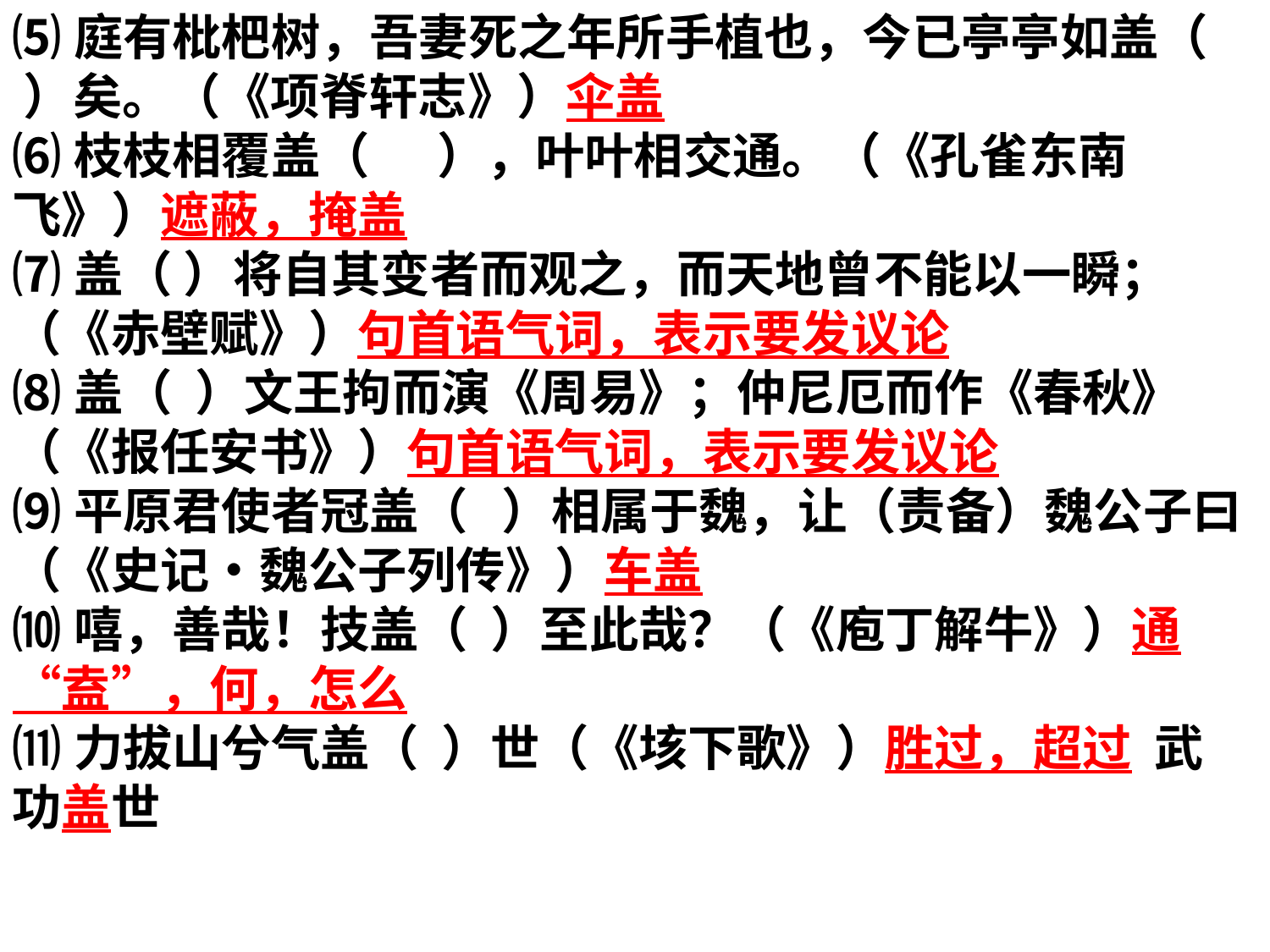

⑸庭有枇杷树，吾妻死之年所手植也，今已亭亭如盖（    ）矣。（《项脊轩志》）伞盖
⑹枝枝相覆盖（      ），叶叶相交通。（《孔雀东南飞》）遮蔽，掩盖
⑺盖（ ）将自其变者而观之，而天地曾不能以一瞬；（《赤壁赋》）句首语气词，表示要发议论
⑻盖（  ）文王拘而演《周易》；仲尼厄而作《春秋》（《报任安书》）句首语气词，表示要发议论
⑼平原君使者冠盖（   ）相属于魏，让（责备）魏公子曰（《史记•魏公子列传》）车盖
⑽嘻，善哉！技盖（  ）至此哉？（《庖丁解牛》）通“盍”，何，怎么
⑾力拔山兮气盖（  ）世（《垓下歌》）胜过，超过  武功盖世